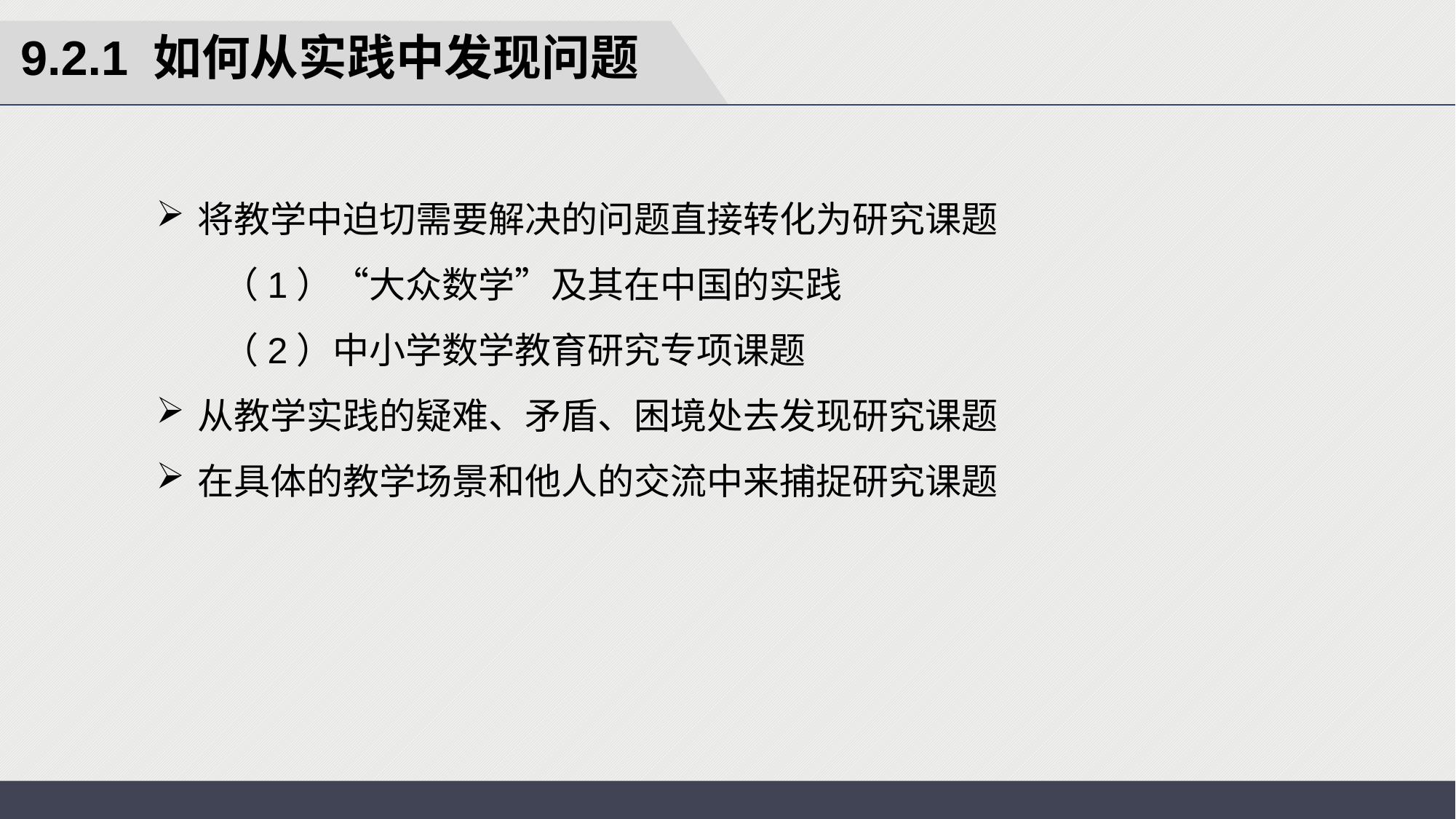

9.2.1 如何从实践中发现问题
将教学中迫切需要解决的问题直接转化为研究课题
       （1）“大众数学”及其在中国的实践
       （2）中小学数学教育研究专项课题
从教学实践的疑难、矛盾、困境处去发现研究课题
在具体的教学场景和他人的交流中来捕捉研究课题